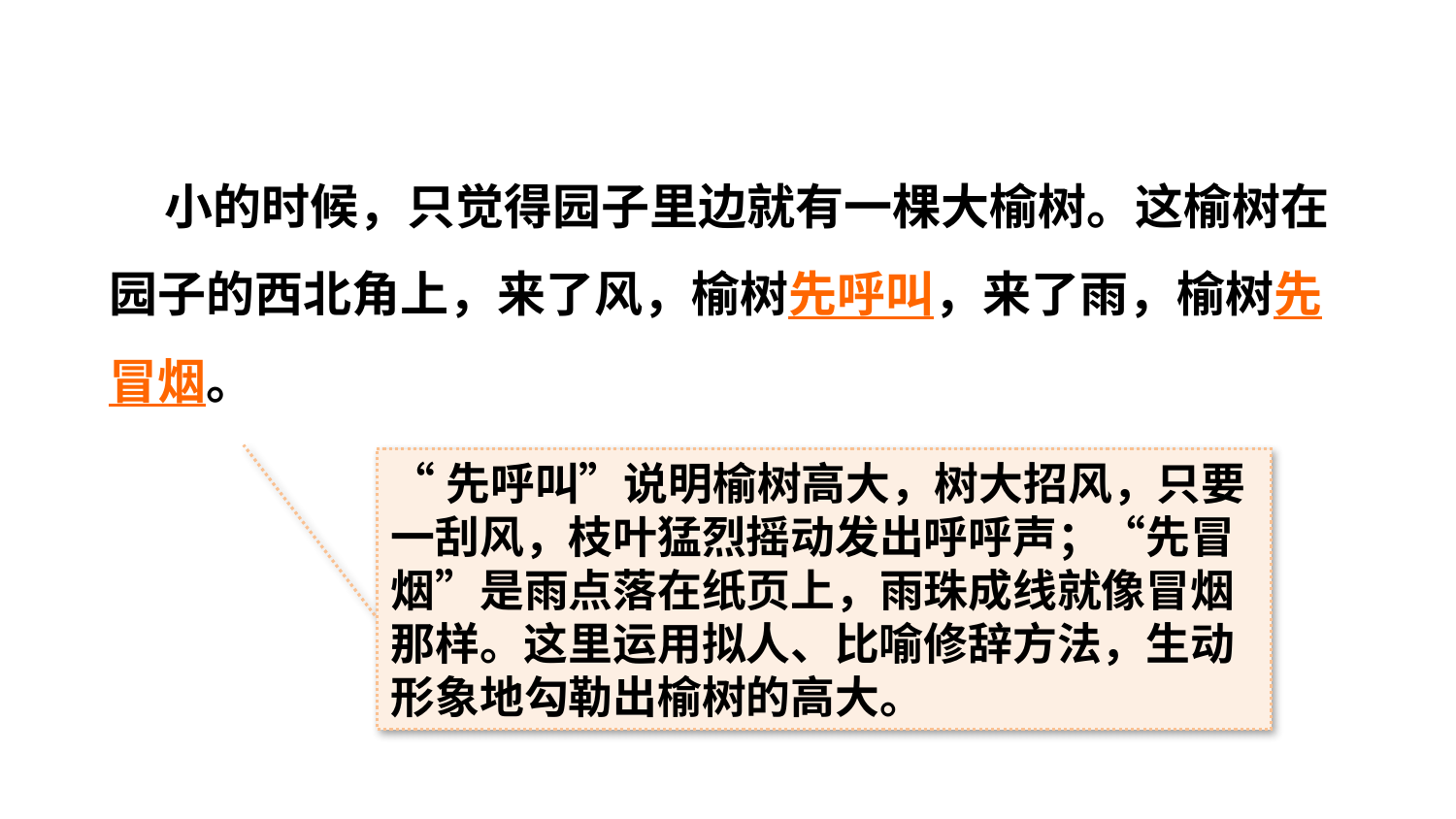

小的时候，只觉得园子里边就有一棵大榆树。这榆树在园子的西北角上，来了风，榆树先呼叫，来了雨，榆树先冒烟。
“先呼叫”说明榆树高大，树大招风，只要一刮风，枝叶猛烈摇动发出呼呼声；“先冒烟”是雨点落在纸页上，雨珠成线就像冒烟那样。这里运用拟人、比喻修辞方法，生动形象地勾勒出榆树的高大。